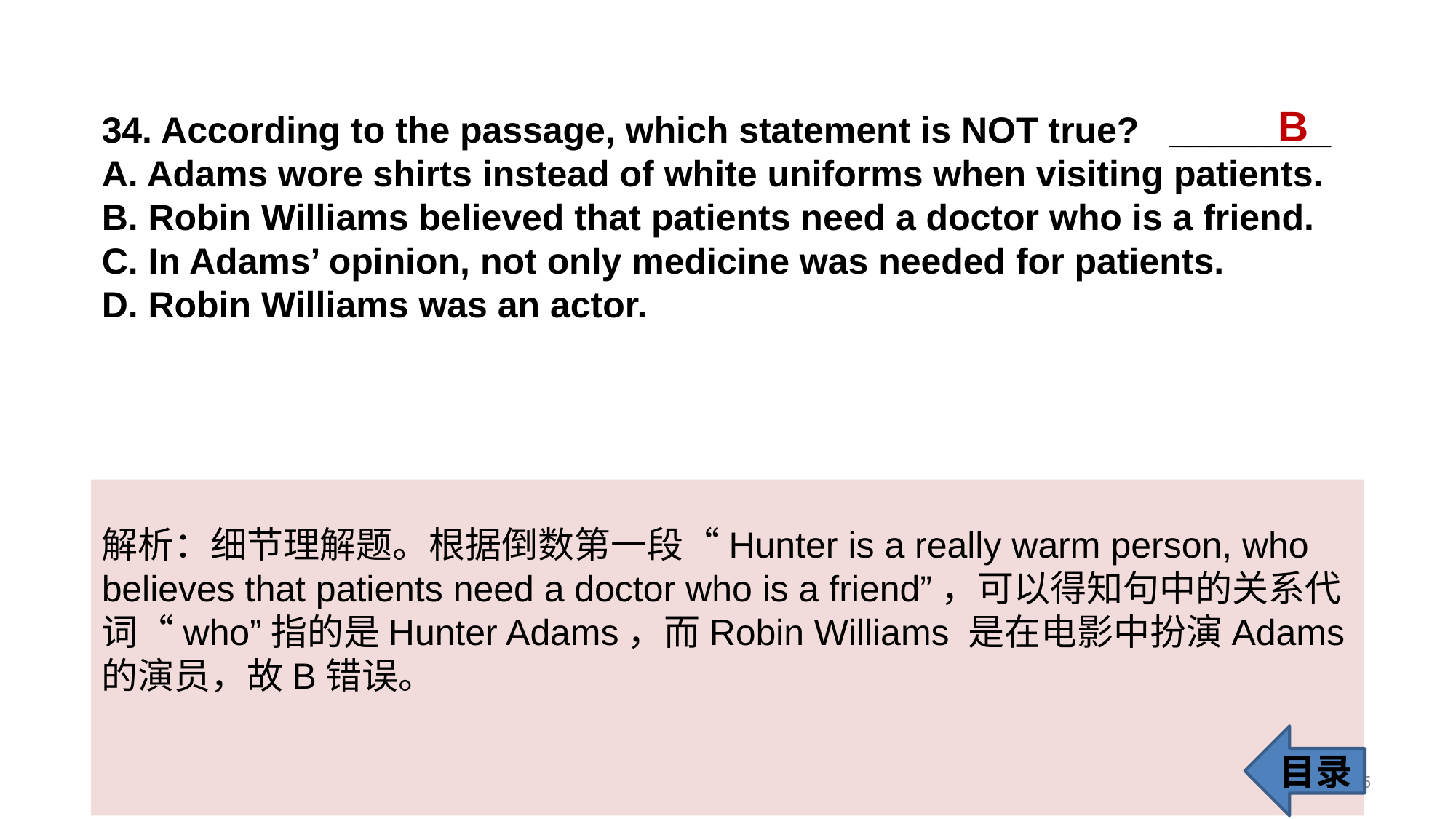

B
34. According to the passage, which statement is NOT true?   ________
A. Adams wore shirts instead of white uniforms when visiting patients.
B. Robin Williams believed that patients need a doctor who is a friend.
C. In Adams’ opinion, not only medicine was needed for patients.
D. Robin Williams was an actor.

解析：细节理解题。根据倒数第一段“Hunter is a really warm person, who believes that patients need a doctor who is a friend”，可以得知句中的关系代词“who”指的是Hunter Adams，而Robin Williams 是在电影中扮演Adams的演员，故B错误。
目录
35